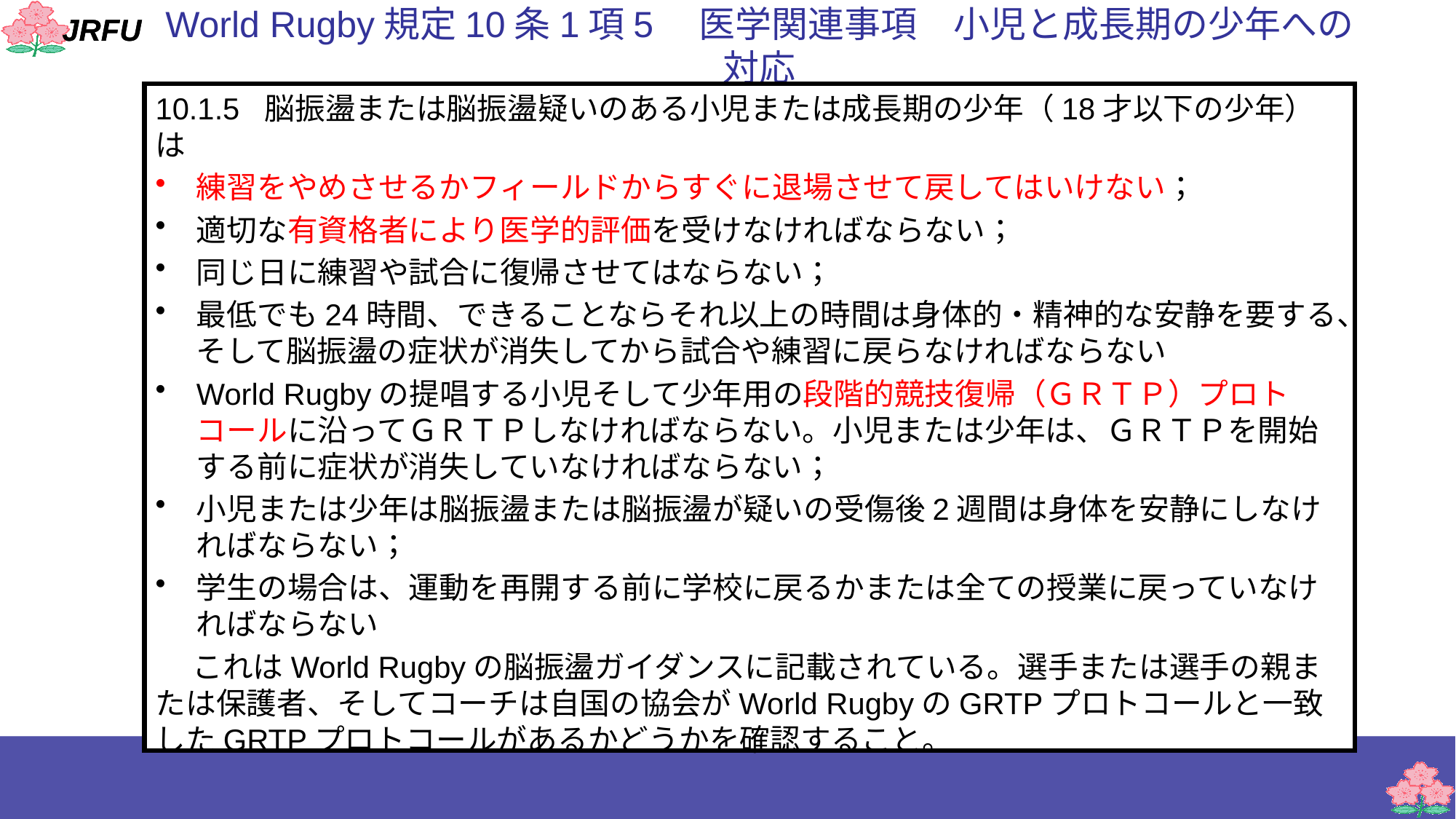

# World Rugby規定10条1項5　医学関連事項　小児と成長期の少年への対応
10.1.5  	脳振盪または脳振盪疑いのある小児または成長期の少年（18才以下の少年）は
練習をやめさせるかフィールドからすぐに退場させて戻してはいけない；
適切な有資格者により医学的評価を受けなければならない；
同じ日に練習や試合に復帰させてはならない；
最低でも24時間、できることならそれ以上の時間は身体的・精神的な安静を要する、そして脳振盪の症状が消失してから試合や練習に戻らなければならない
World Rugbyの提唱する小児そして少年用の段階的競技復帰（ＧＲＴＰ）プロトコールに沿ってＧＲＴＰしなければならない。小児または少年は、ＧＲＴＰを開始する前に症状が消失していなければならない；
小児または少年は脳振盪または脳振盪が疑いの受傷後2週間は身体を安静にしなければならない；
学生の場合は、運動を再開する前に学校に戻るかまたは全ての授業に戻っていなければならない
　 これはWorld Rugbyの脳振盪ガイダンスに記載されている。選手または選手の親または保護者、そしてコーチは自国の協会がWorld RugbyのGRTPプロトコールと一致したGRTPプロトコールがあるかどうかを確認すること。